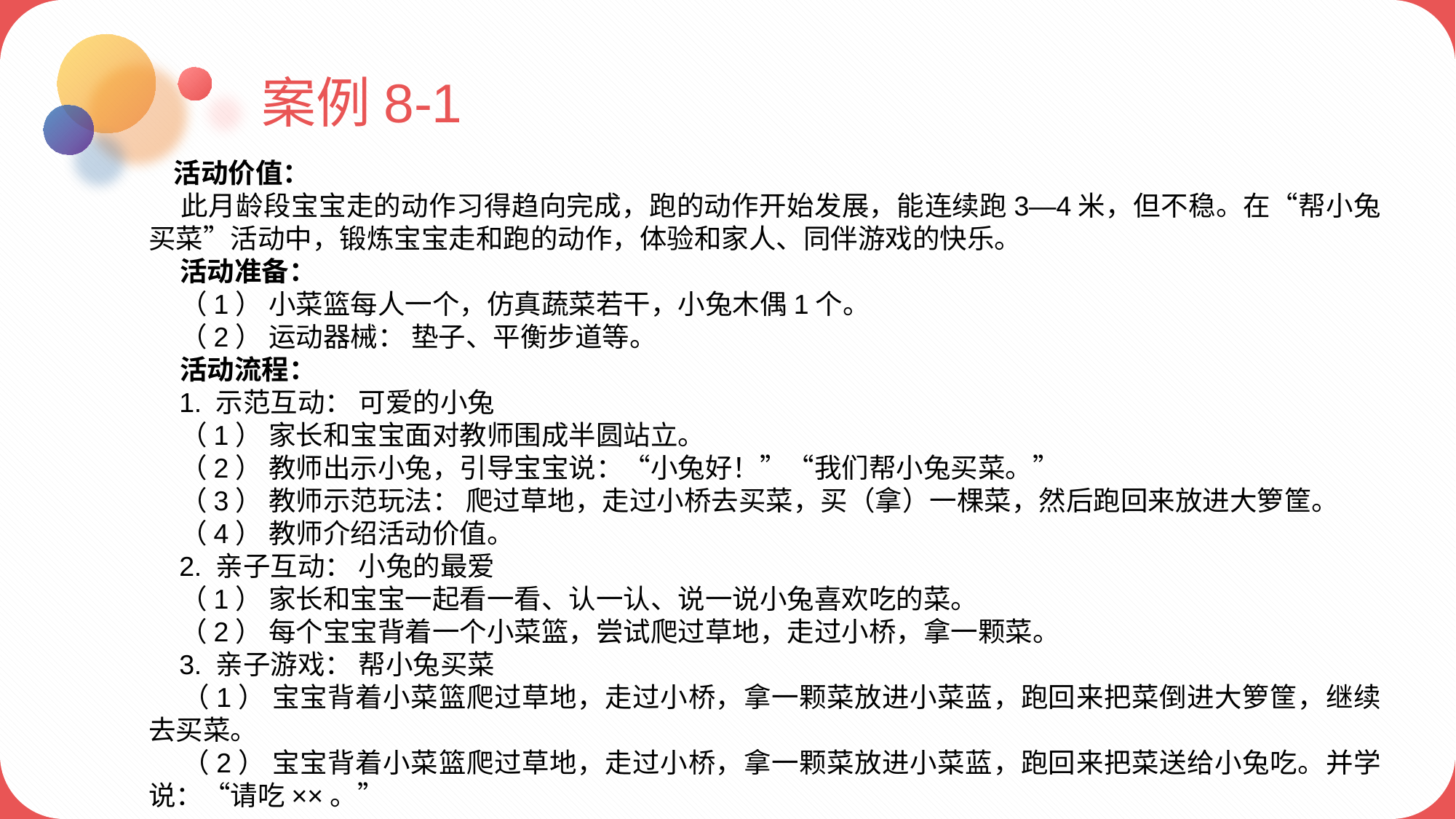

案例8-1
   活动价值：
    此月龄段宝宝走的动作习得趋向完成，跑的动作开始发展，能连续跑3—4米，但不稳。在“帮小兔买菜”活动中，锻炼宝宝走和跑的动作，体验和家人、同伴游戏的快乐。
    活动准备：
    （1） 小菜篮每人一个，仿真蔬菜若干，小兔木偶1个。
    （2） 运动器械： 垫子、平衡步道等。
    活动流程：
    1. 示范互动： 可爱的小兔
    （1） 家长和宝宝面对教师围成半圆站立。
    （2） 教师出示小兔，引导宝宝说：“小兔好！”“我们帮小兔买菜。”
    （3） 教师示范玩法： 爬过草地，走过小桥去买菜，买（拿）一棵菜，然后跑回来放进大箩筐。
    （4） 教师介绍活动价值。
    2. 亲子互动： 小兔的最爱
    （1） 家长和宝宝一起看一看、认一认、说一说小兔喜欢吃的菜。
    （2） 每个宝宝背着一个小菜篮，尝试爬过草地，走过小桥，拿一颗菜。
    3. 亲子游戏： 帮小兔买菜
    （1） 宝宝背着小菜篮爬过草地，走过小桥，拿一颗菜放进小菜蓝，跑回来把菜倒进大箩筐，继续去买菜。
    （2） 宝宝背着小菜篮爬过草地，走过小桥，拿一颗菜放进小菜蓝，跑回来把菜送给小兔吃。并学说：“请吃××。”